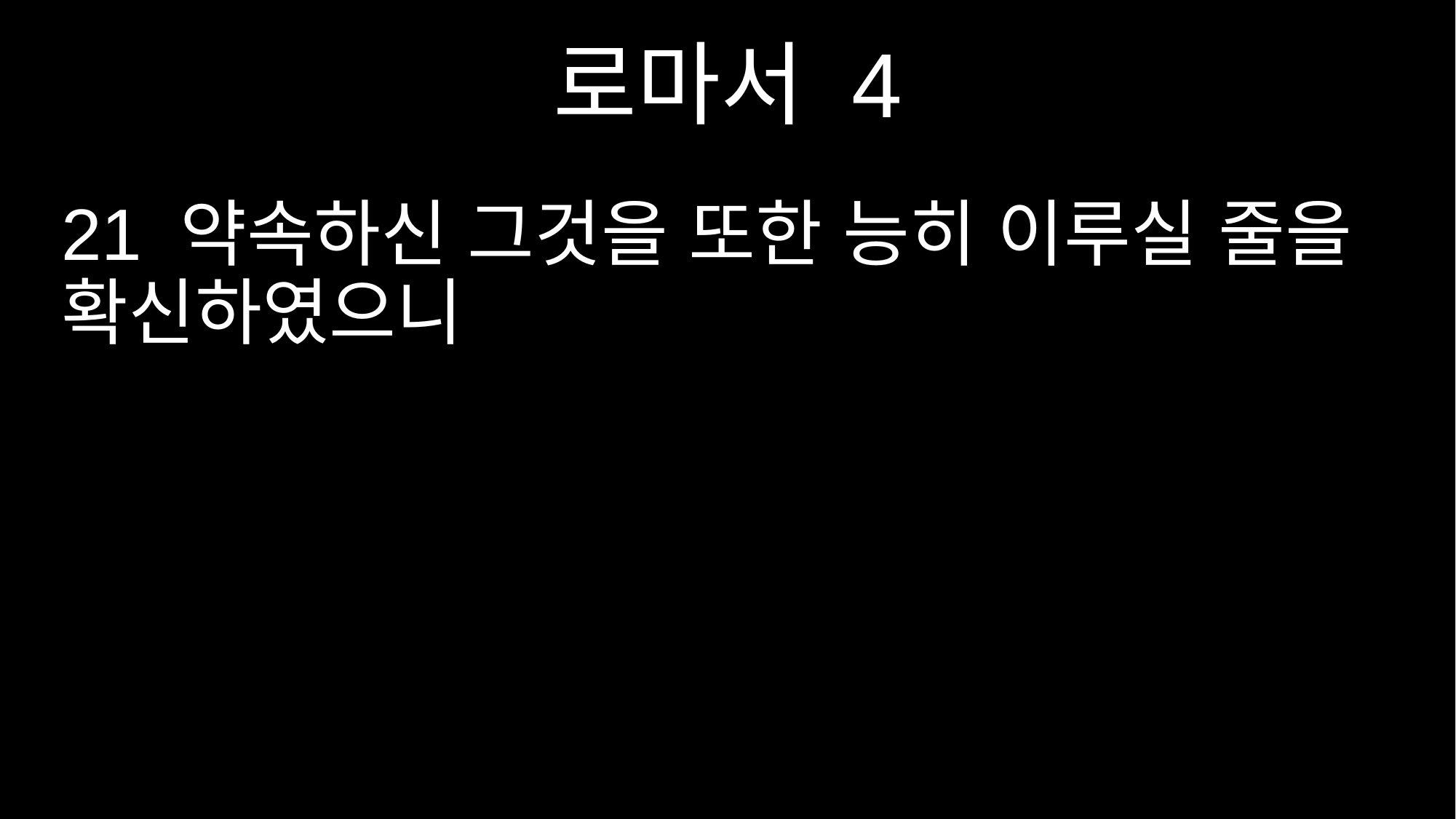

로마서 4
21 약속하신 그것을 또한 능히 이루실 줄을 확신하였으니